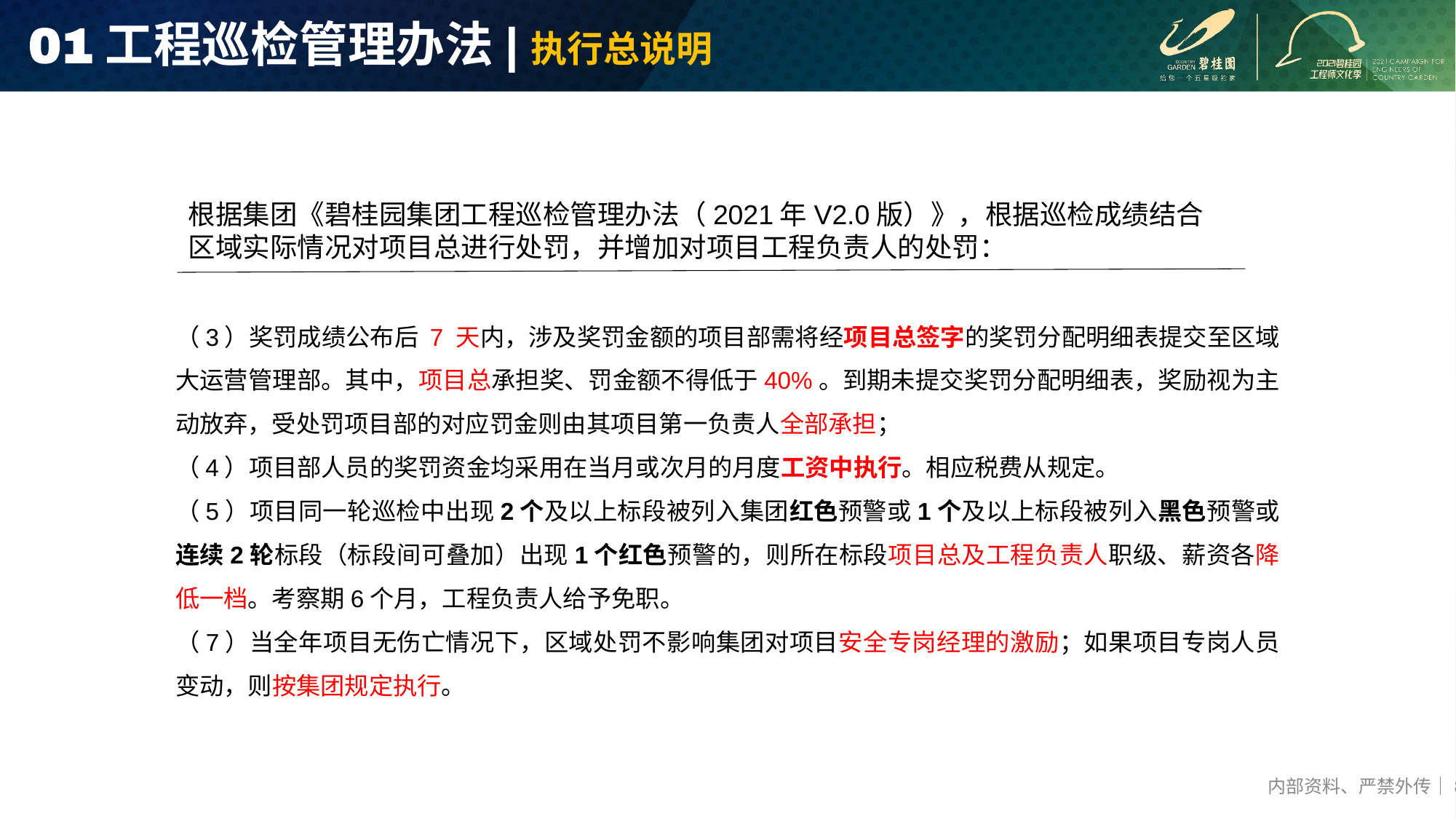

# 01工程巡检管理办法|执行总说明
根据集团《碧桂园集团工程巡检管理办法（2021年V2.0版）》，根据巡检成绩结合区域实际情况对项目总进行处罚，并增加对项目工程负责人的处罚：
（3）奖罚成绩公布后 7 天内，涉及奖罚金额的项目部需将经项目总签字的奖罚分配明细表提交至区域大运营管理部。其中，项目总承担奖、罚金额不得低于40%。到期未提交奖罚分配明细表，奖励视为主动放弃，受处罚项目部的对应罚金则由其项目第一负责人全部承担；
（4）项目部人员的奖罚资金均采用在当月或次月的月度工资中执行。相应税费从规定。
（5）项目同一轮巡检中出现2个及以上标段被列入集团红色预警或1个及以上标段被列入黑色预警或连续2轮标段（标段间可叠加）出现1个红色预警的，则所在标段项目总及工程负责人职级、薪资各降低一档。考察期6个月，工程负责人给予免职。
（7）当全年项目无伤亡情况下，区域处罚不影响集团对项目安全专岗经理的激励；如果项目专岗人员变动，则按集团规定执行。